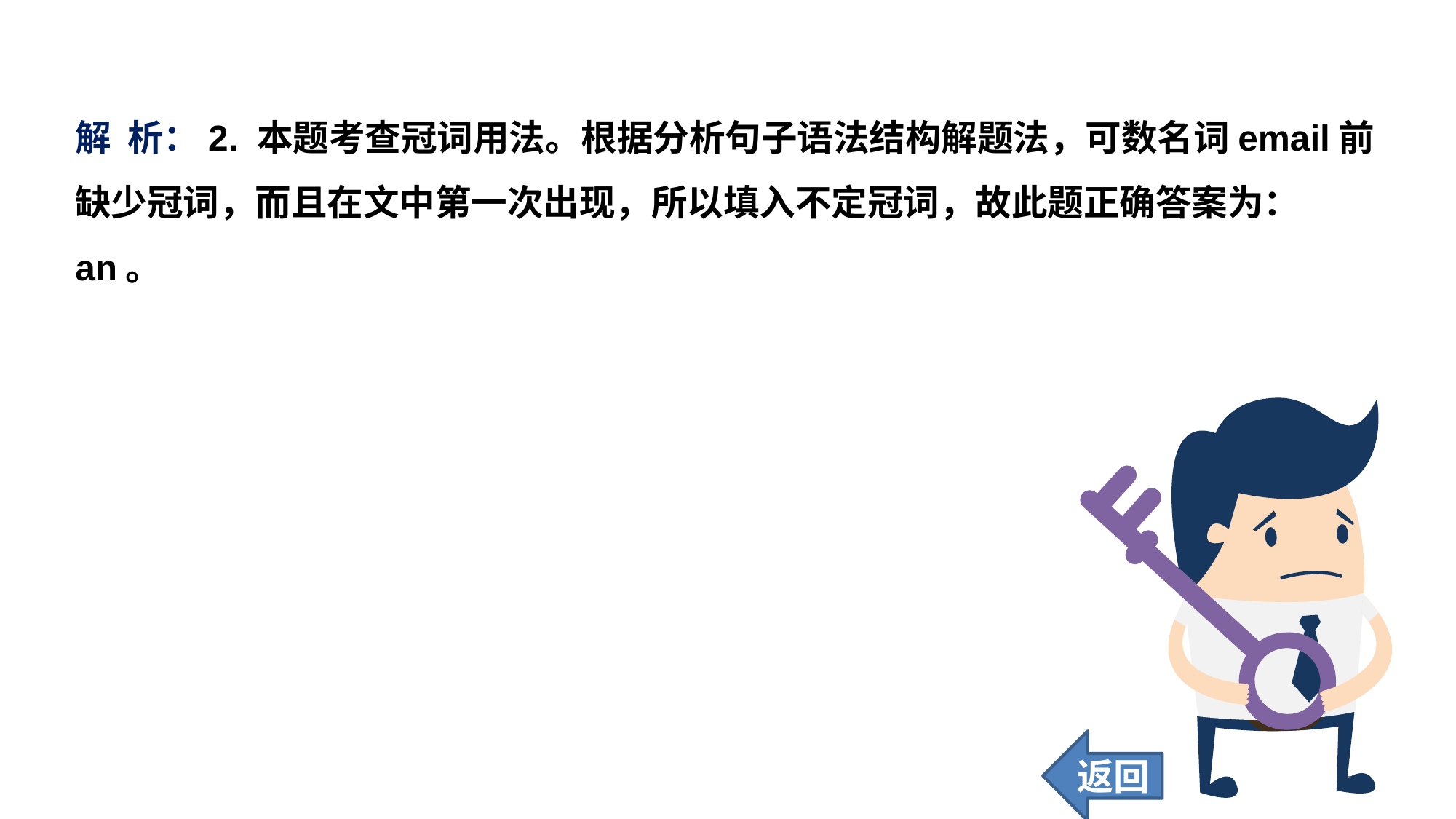

解  析：2. 本题考查冠词用法。根据分析句子语法结构解题法，可数名词email前缺少冠词，而且在文中第一次出现，所以填入不定冠词，故此题正确答案为：an。

返回
149